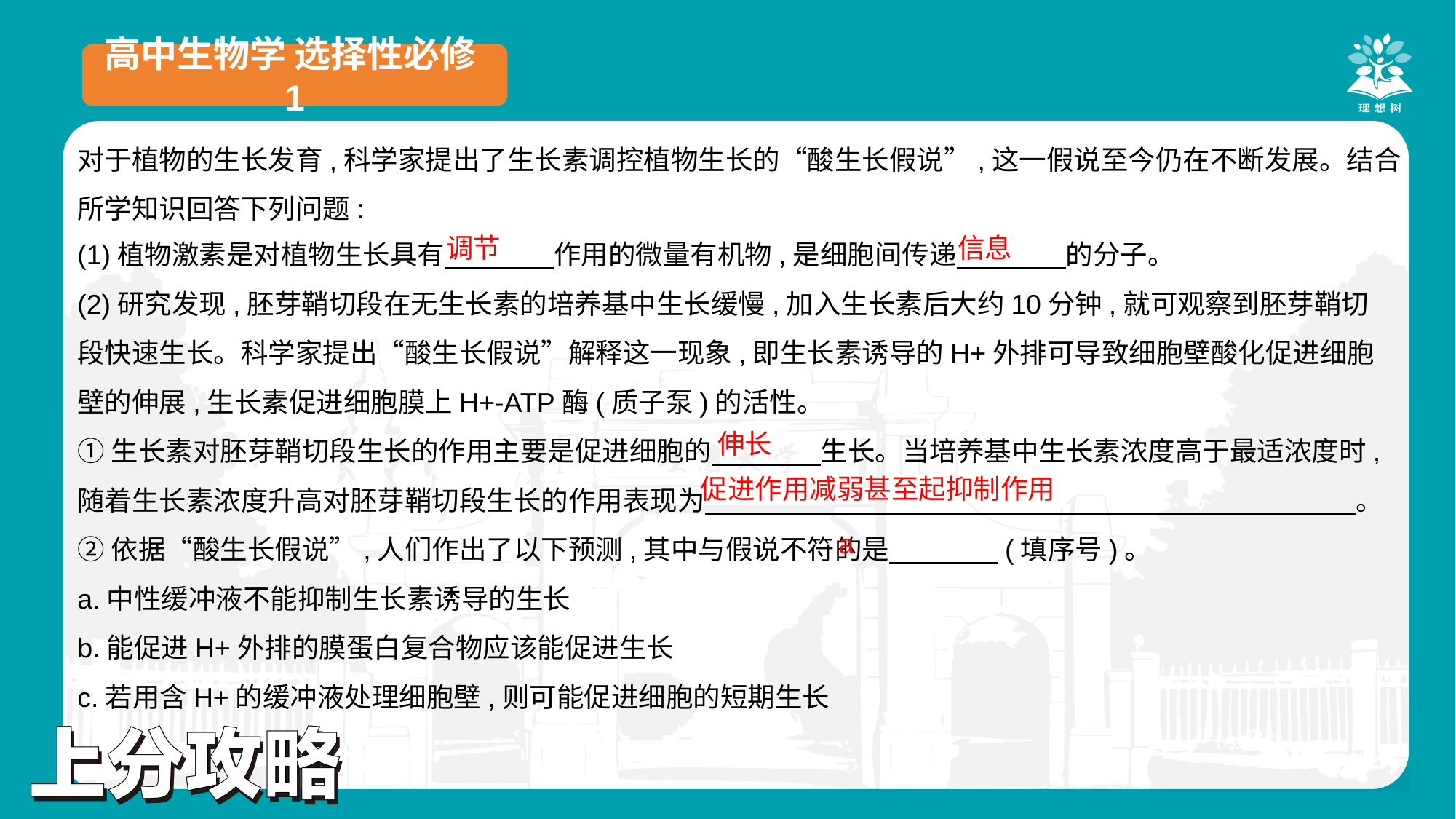

高中生物学 选择性必修1
对于植物的生长发育,科学家提出了生长素调控植物生长的“酸生长假说”,这一假说至今仍在不断发展。结合所学知识回答下列问题:

(1)植物激素是对植物生长具有　　　　作用的微量有机物,是细胞间传递　　　　的分子。
(2)研究发现,胚芽鞘切段在无生长素的培养基中生长缓慢,加入生长素后大约10分钟,就可观察到胚芽鞘切段快速生长。科学家提出“酸生长假说”解释这一现象,即生长素诱导的H+外排可导致细胞壁酸化促进细胞壁的伸展,生长素促进细胞膜上H+-ATP酶(质子泵)的活性。
①生长素对胚芽鞘切段生长的作用主要是促进细胞的　　　　生长。当培养基中生长素浓度高于最适浓度时,随着生长素浓度升高对胚芽鞘切段生长的作用表现为　　　　　　　　　　　　　　　　　　　                 　。
②依据“酸生长假说”,人们作出了以下预测,其中与假说不符的是　　　　(填序号)。
a.中性缓冲液不能抑制生长素诱导的生长
b.能促进H+外排的膜蛋白复合物应该能促进生长
c.若用含H+的缓冲液处理细胞壁,则可能促进细胞的短期生长

调节
信息
伸长
促进作用减弱甚至起抑制作用
a